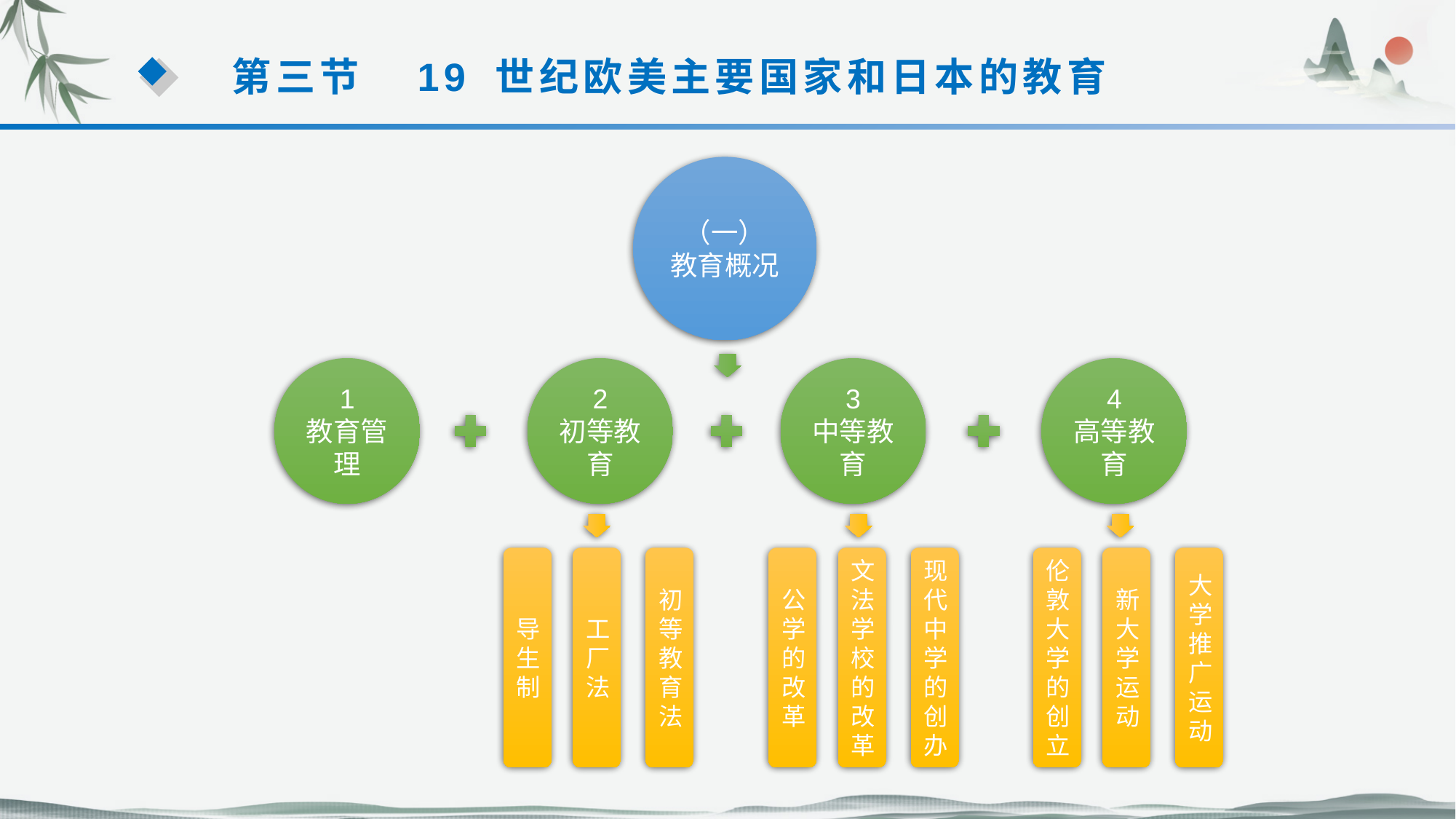

第三节　19 世纪欧美主要国家和日本的教育

（一）
教育概况

1
教育管理
2
初等教育
3
中等教育
4
高等教育

导生制
工厂法
初等教育法
公学的改革
文法学校的改革
现代中学的创办
伦敦大学的创立
新大学运动
大学推广运动